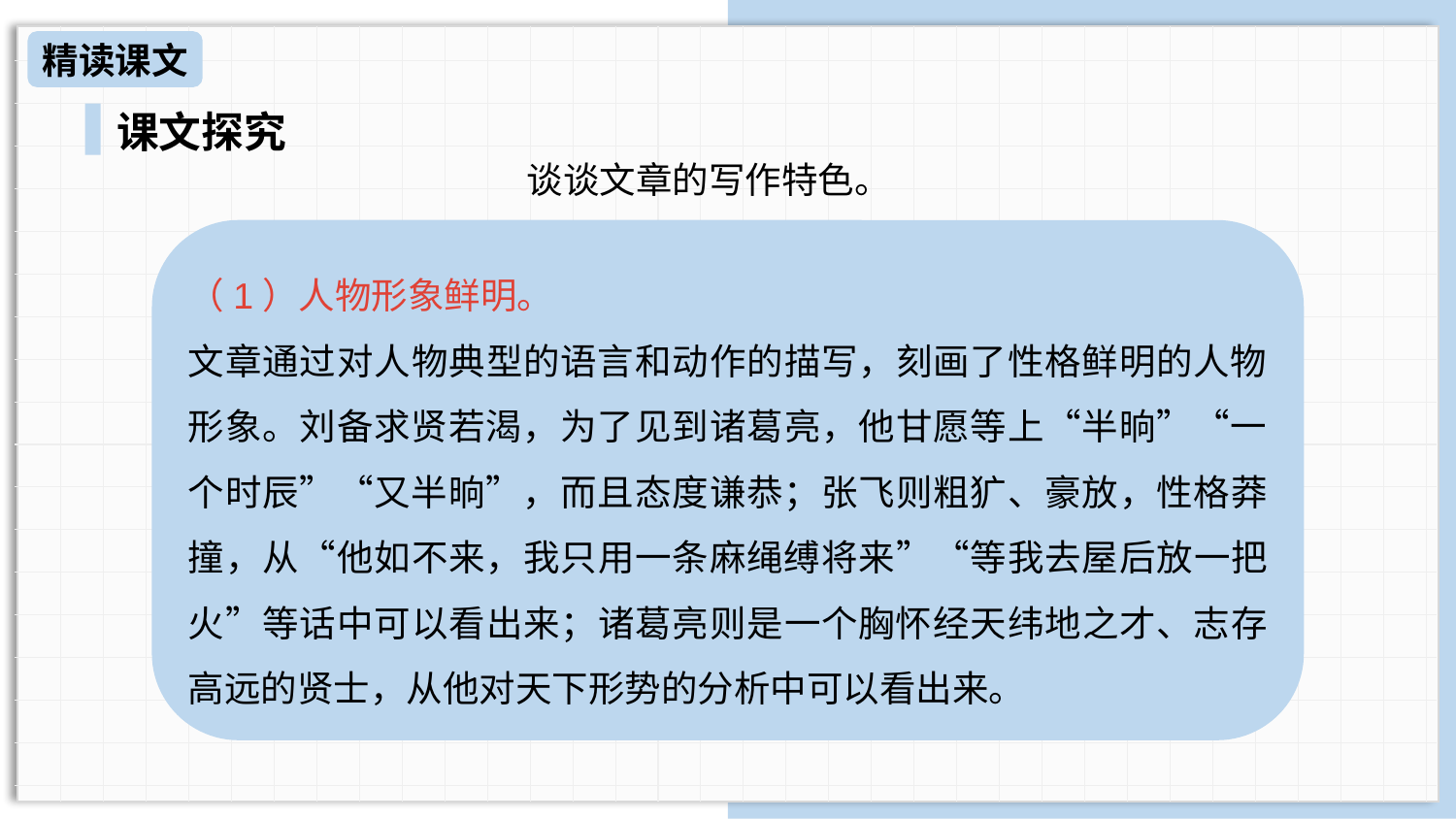

精读课文
课文探究

谈谈文章的写作特色。
（1）人物形象鲜明。
文章通过对人物典型的语言和动作的描写，刻画了性格鲜明的人物形象。刘备求贤若渴，为了见到诸葛亮，他甘愿等上“半晌”“一个时辰”“又半晌”，而且态度谦恭；张飞则粗犷、豪放，性格莽撞，从“他如不来，我只用一条麻绳缚将来”“等我去屋后放一把火”等话中可以看出来；诸葛亮则是一个胸怀经天纬地之才、志存高远的贤士，从他对天下形势的分析中可以看出来。